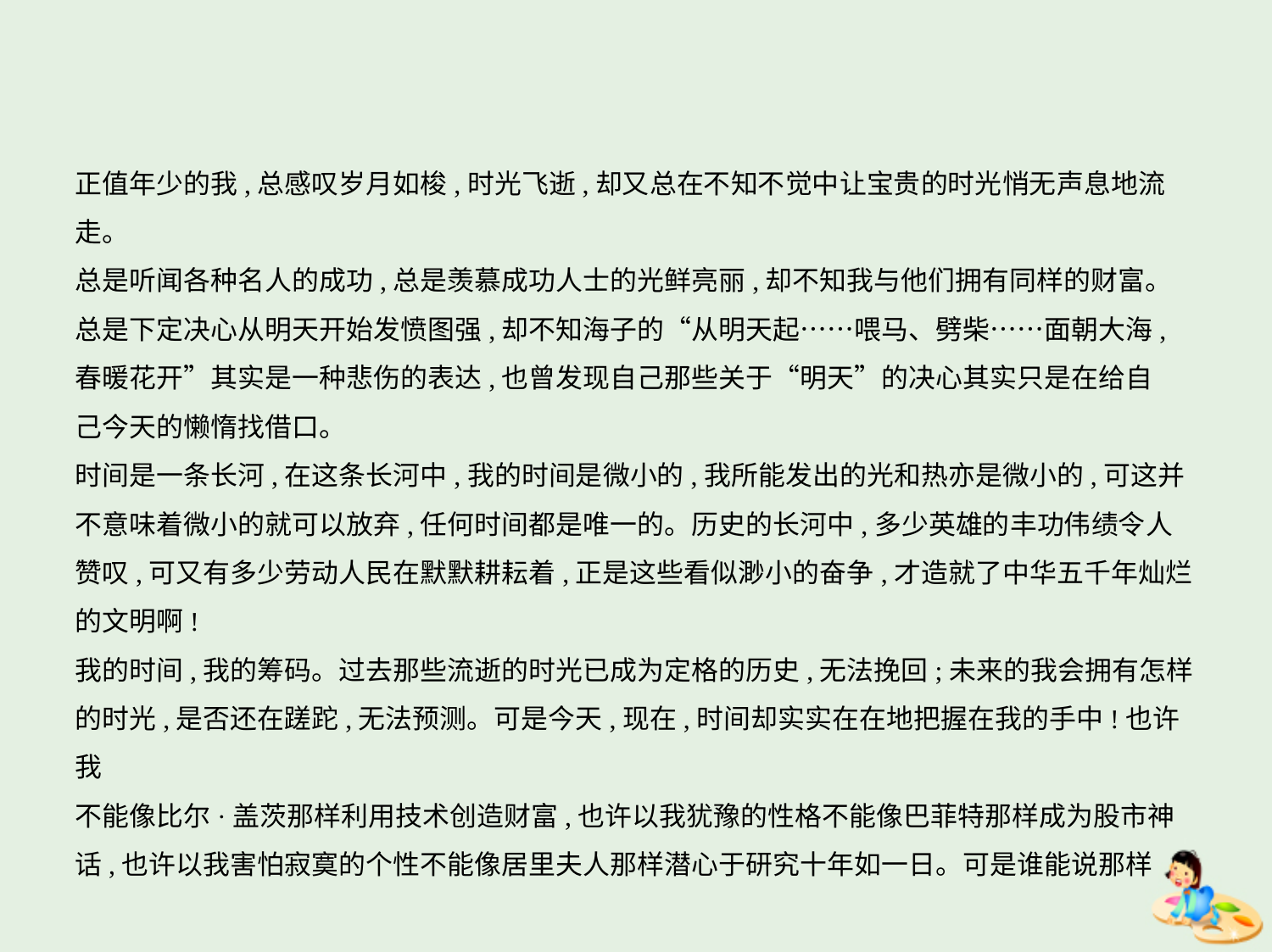

正值年少的我,总感叹岁月如梭,时光飞逝,却又总在不知不觉中让宝贵的时光悄无声息地流
走。
总是听闻各种名人的成功,总是羡慕成功人士的光鲜亮丽,却不知我与他们拥有同样的财富。
总是下定决心从明天开始发愤图强,却不知海子的“从明天起……喂马、劈柴……面朝大海,
春暖花开”其实是一种悲伤的表达,也曾发现自己那些关于“明天”的决心其实只是在给自
己今天的懒惰找借口。
时间是一条长河,在这条长河中,我的时间是微小的,我所能发出的光和热亦是微小的,可这并
不意味着微小的就可以放弃,任何时间都是唯一的。历史的长河中,多少英雄的丰功伟绩令人
赞叹,可又有多少劳动人民在默默耕耘着,正是这些看似渺小的奋争,才造就了中华五千年灿烂
的文明啊!
我的时间,我的筹码。过去那些流逝的时光已成为定格的历史,无法挽回;未来的我会拥有怎样
的时光,是否还在蹉跎,无法预测。可是今天,现在,时间却实实在在地把握在我的手中!也许我
不能像比尔·盖茨那样利用技术创造财富,也许以我犹豫的性格不能像巴菲特那样成为股市神
话,也许以我害怕寂寞的个性不能像居里夫人那样潜心于研究十年如一日。可是谁能说那样